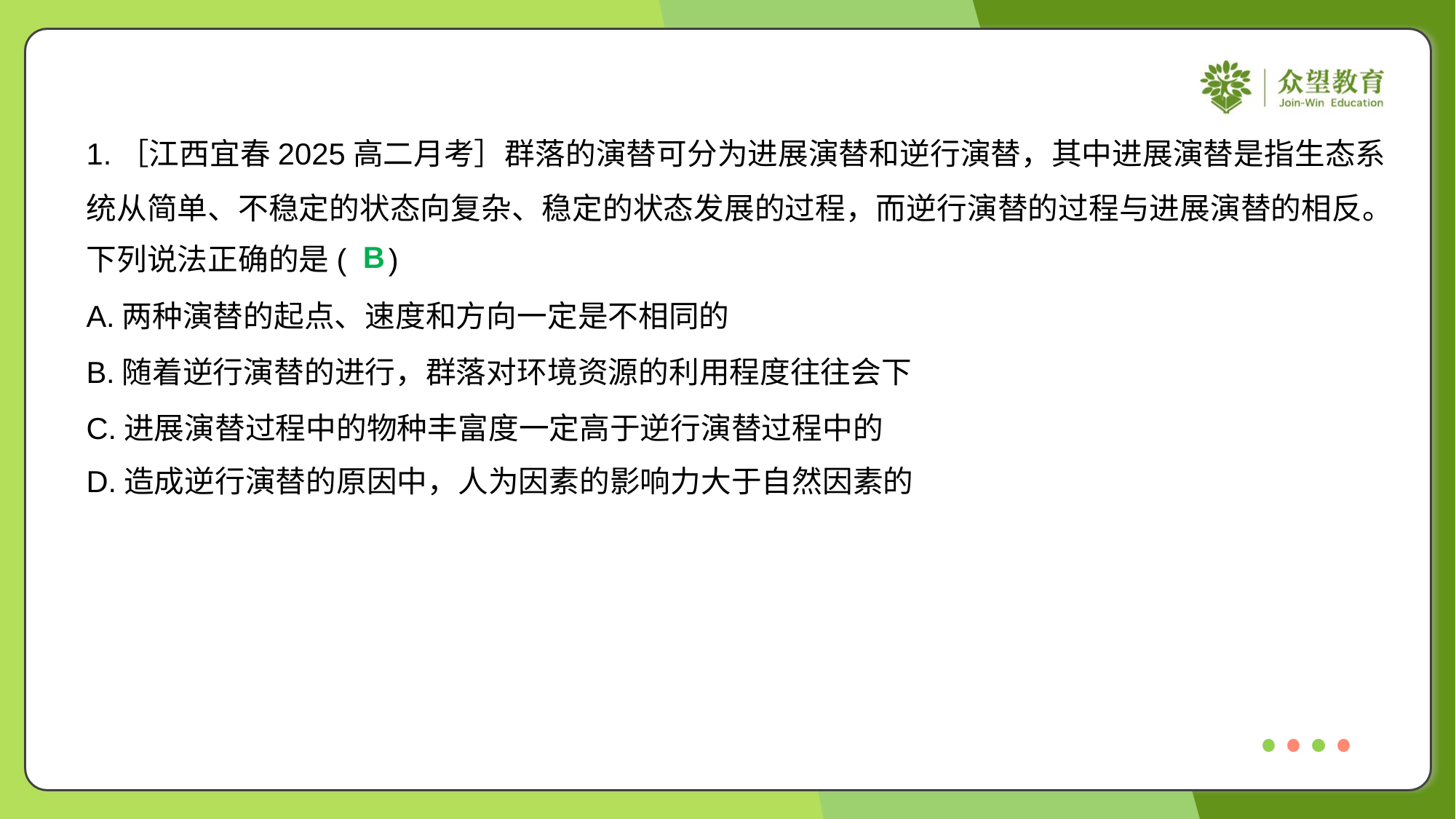

1.［江西宜春2025高二月考］群落的演替可分为进展演替和逆行演替，其中进展演替是指生态系
统从简单、不稳定的状态向复杂、稳定的状态发展的过程，而逆行演替的过程与进展演替的相反。
下列说法正确的是(     )
B
A.两种演替的起点、速度和方向一定是不相同的
B.随着逆行演替的进行，群落对环境资源的利用程度往往会下
C.进展演替过程中的物种丰富度一定高于逆行演替过程中的
D.造成逆行演替的原因中，人为因素的影响力大于自然因素的